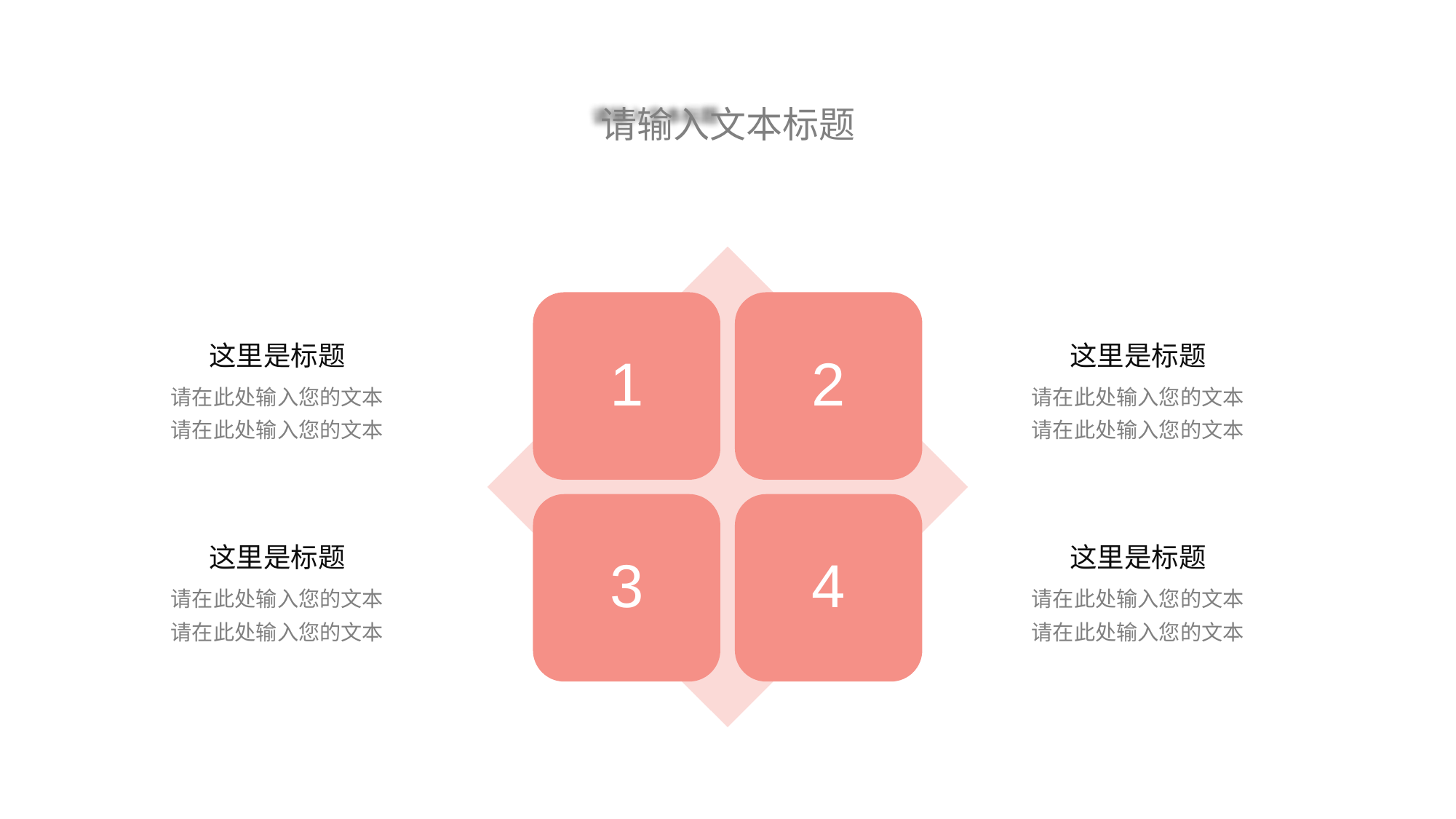

请输入文本标题

1
2
3
4
这里是标题
请在此处输入您的文本
请在此处输入您的文本
这里是标题
请在此处输入您的文本
请在此处输入您的文本
这里是标题
请在此处输入您的文本
请在此处输入您的文本
这里是标题
请在此处输入您的文本
请在此处输入您的文本